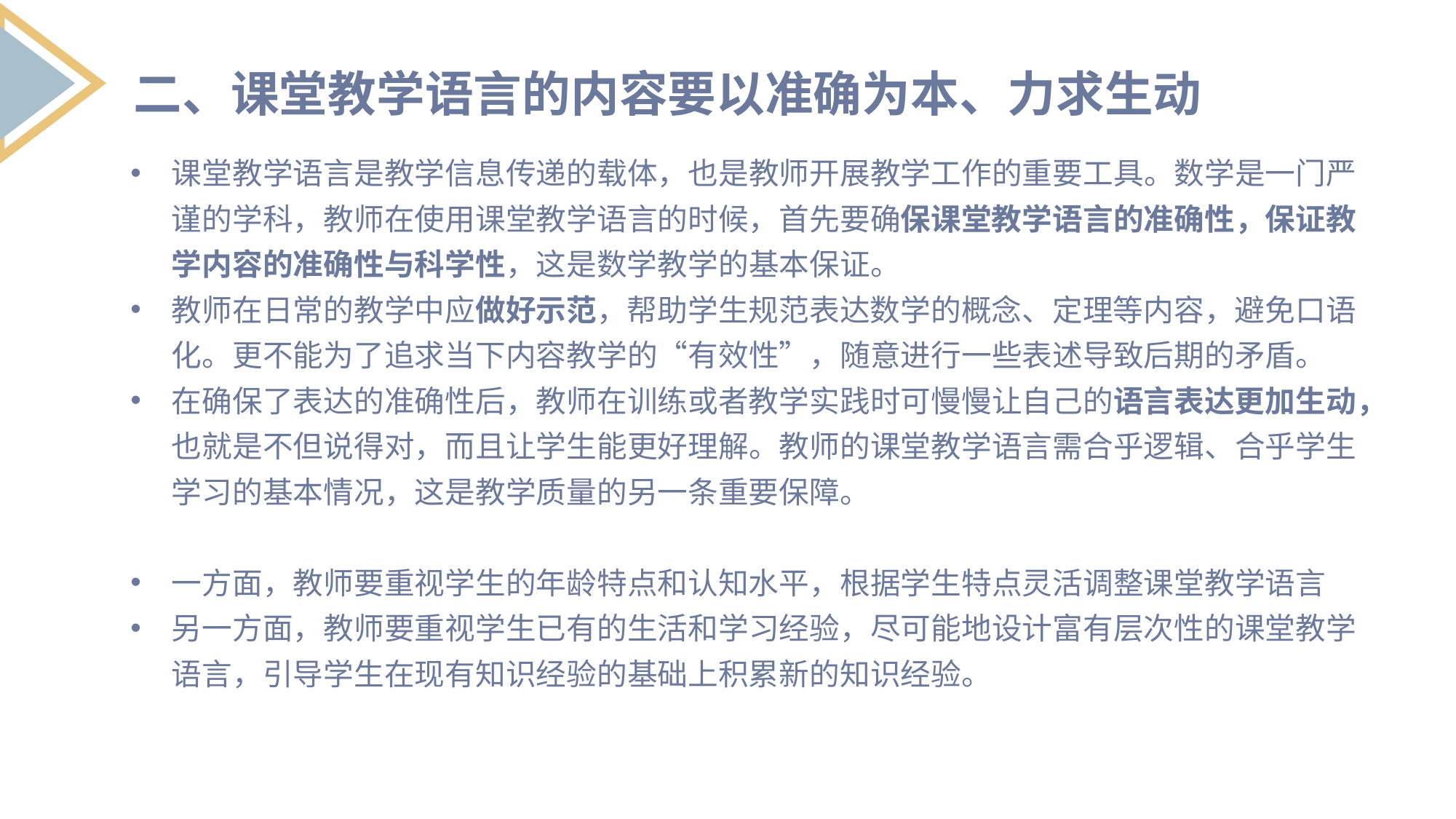

二、课堂教学语言的内容要以准确为本、力求生动
课堂教学语言是教学信息传递的载体，也是教师开展教学工作的重要工具。数学是一门严谨的学科，教师在使用课堂教学语言的时候，首先要确保课堂教学语言的准确性，保证教学内容的准确性与科学性，这是数学教学的基本保证。
教师在日常的教学中应做好示范，帮助学生规范表达数学的概念、定理等内容，避免口语化。更不能为了追求当下内容教学的“有效性”，随意进行一些表述导致后期的矛盾。
在确保了表达的准确性后，教师在训练或者教学实践时可慢慢让自己的语言表达更加生动，也就是不但说得对，而且让学生能更好理解。教师的课堂教学语言需合乎逻辑、合乎学生学习的基本情况，这是教学质量的另一条重要保障。

一方面，教师要重视学生的年龄特点和认知水平，根据学生特点灵活调整课堂教学语言
另一方面，教师要重视学生已有的生活和学习经验，尽可能地设计富有层次性的课堂教学语言，引导学生在现有知识经验的基础上积累新的知识经验。